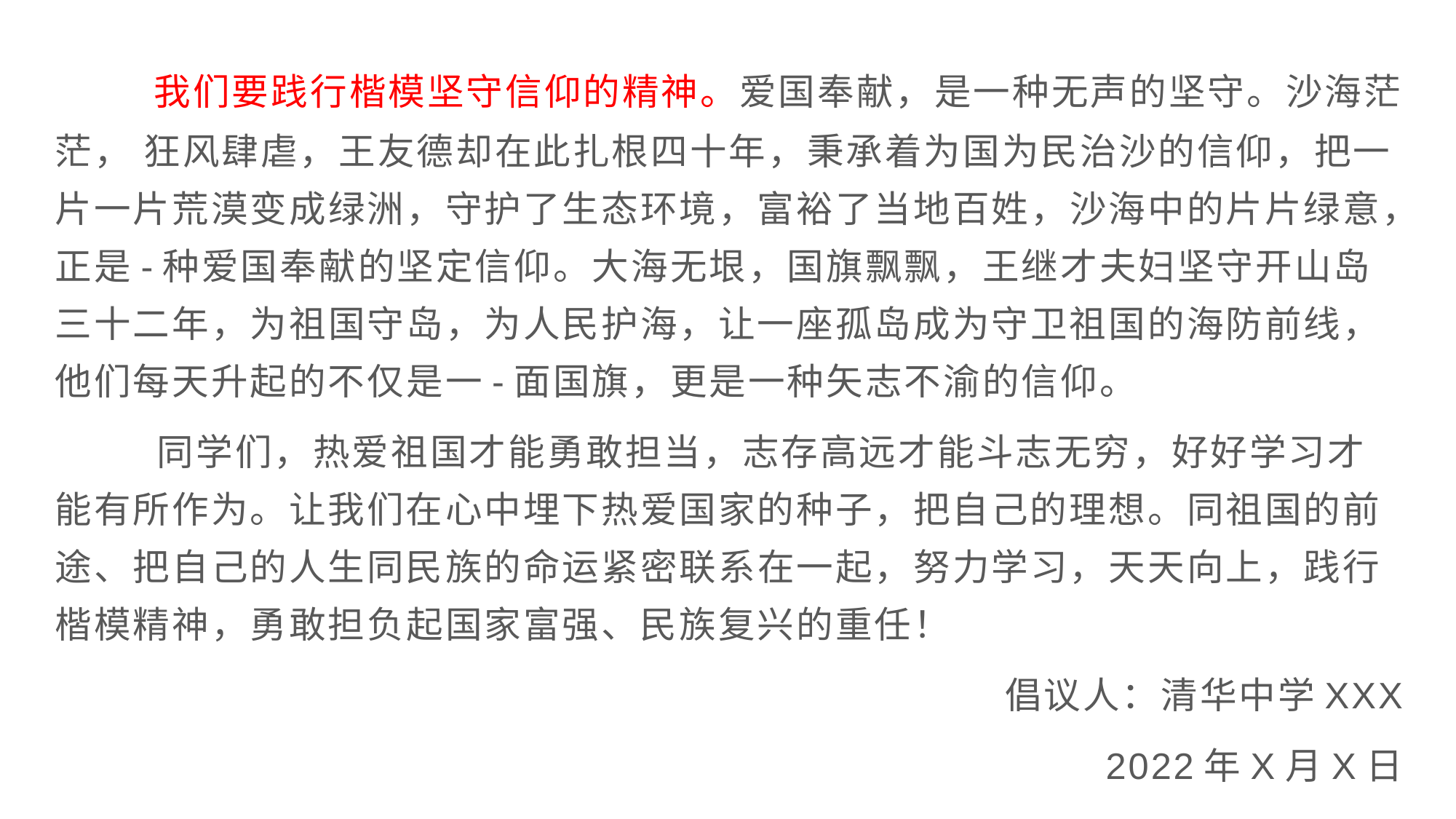

我们要践行楷模坚守信仰的精神。爱国奉献，是一种无声的坚守。沙海茫茫， 狂风肆虐，王友德却在此扎根四十年，秉承着为国为民治沙的信仰，把一片一片荒漠变成绿洲，守护了生态环境，富裕了当地百姓，沙海中的片片绿意，正是-种爱国奉献的坚定信仰。大海无垠，国旗飘飘，王继才夫妇坚守开山岛三十二年，为祖国守岛，为人民护海，让一座孤岛成为守卫祖国的海防前线，他们每天升起的不仅是一-面国旗，更是一种矢志不渝的信仰。
         同学们，热爱祖国才能勇敢担当，志存高远才能斗志无穷，好好学习才能有所作为。让我们在心中埋下热爱国家的种子，把自己的理想。同祖国的前途、把自己的人生同民族的命运紧密联系在一起，努力学习，天天向上，践行楷模精神，勇敢担负起国家富强、民族复兴的重任！
倡议人：清华中学XXX
2022年X月X日